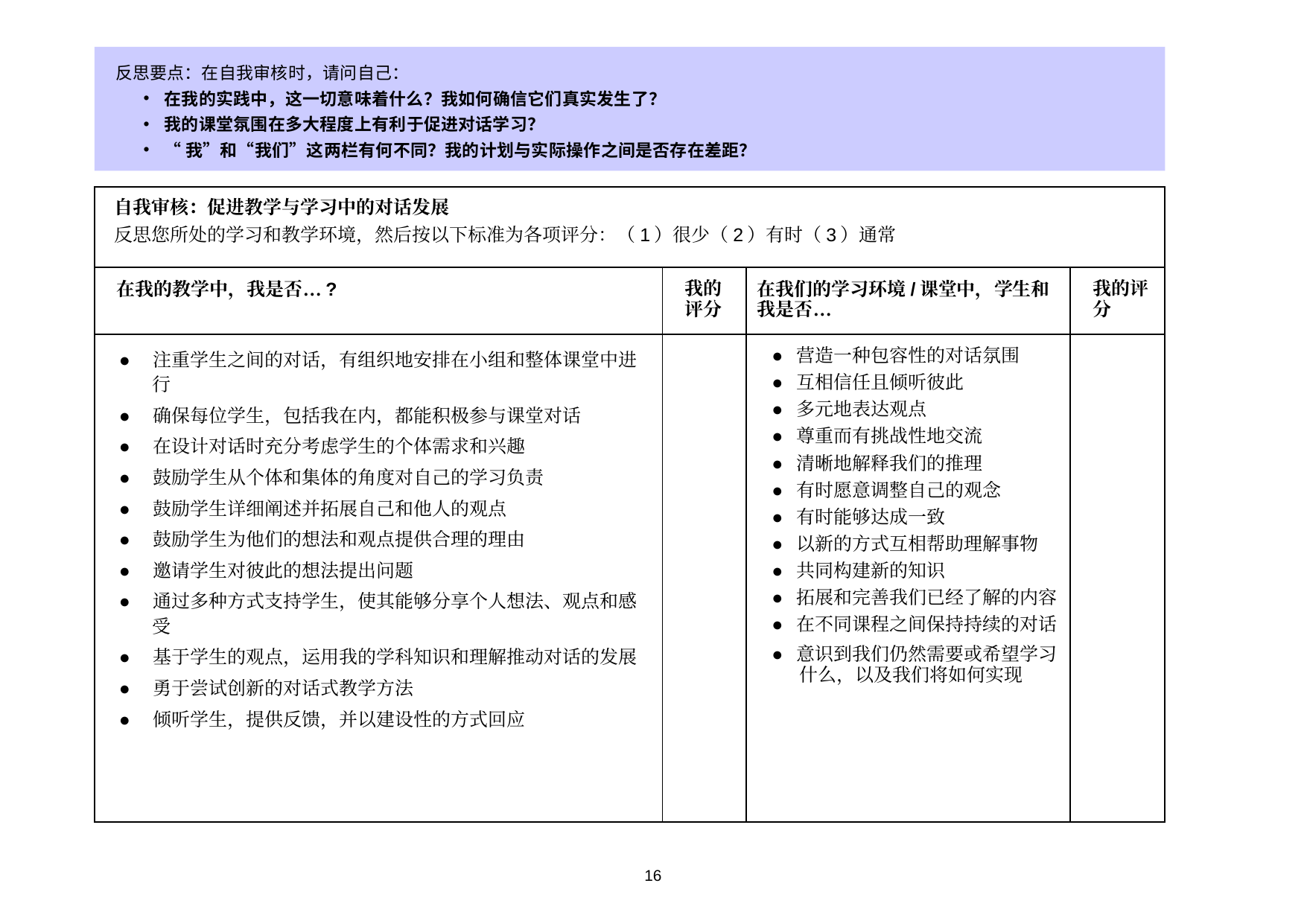

反思要点：在自我审核时，请问自己：
在我的实践中，这一切意味着什么？我如何确信它们真实发生了？
我的课堂氛围在多大程度上有利于促进对话学习？
“我”和“我们”这两栏有何不同？我的计划与实际操作之间是否存在差距？
| 自我审核：促进教学与学习中的对话发展 反思您所处的学习和教学环境，然后按以下标准为各项评分：（1）很少（2）有时（3）通常 |  |  |  |
| --- | --- | --- | --- |
| 在我的教学中，我是否…? | 我的评分 | 在我们的学习环境/课堂中，学生和我是否… | 我的评分 |
| ●    注重学生之间的对话，有组织地安排在小组和整体课堂中进行 ●    确保每位学生，包括我在内，都能积极参与课堂对话 ●    在设计对话时充分考虑学生的个体需求和兴趣 ●    鼓励学生从个体和集体的角度对自己的学习负责 ●    鼓励学生详细阐述并拓展自己和他人的观点 ●    鼓励学生为他们的想法和观点提供合理的理由 ●    邀请学生对彼此的想法提出问题 ●    通过多种方式支持学生，使其能够分享个人想法、观点和感受 ●    基于学生的观点，运用我的学科知识和理解推动对话的发展 ●    勇于尝试创新的对话式教学方法 ●    倾听学生，提供反馈，并以建设性的方式回应 |  | ● 营造一种包容性的对话氛围 ●  互相信任且倾听彼此 ●  多元地表达观点 ●  尊重而有挑战性地交流 ●  清晰地解释我们的推理 ●  有时愿意调整自己的观念 ● 有时能够达成一致 ●  以新的方式互相帮助理解事物 ●  共同构建新的知识 ●  拓展和完善我们已经了解的内容 ●  在不同课程之间保持持续的对话 ●  意识到我们仍然需要或希望学习什么，以及我们将如何实现 |  |
16